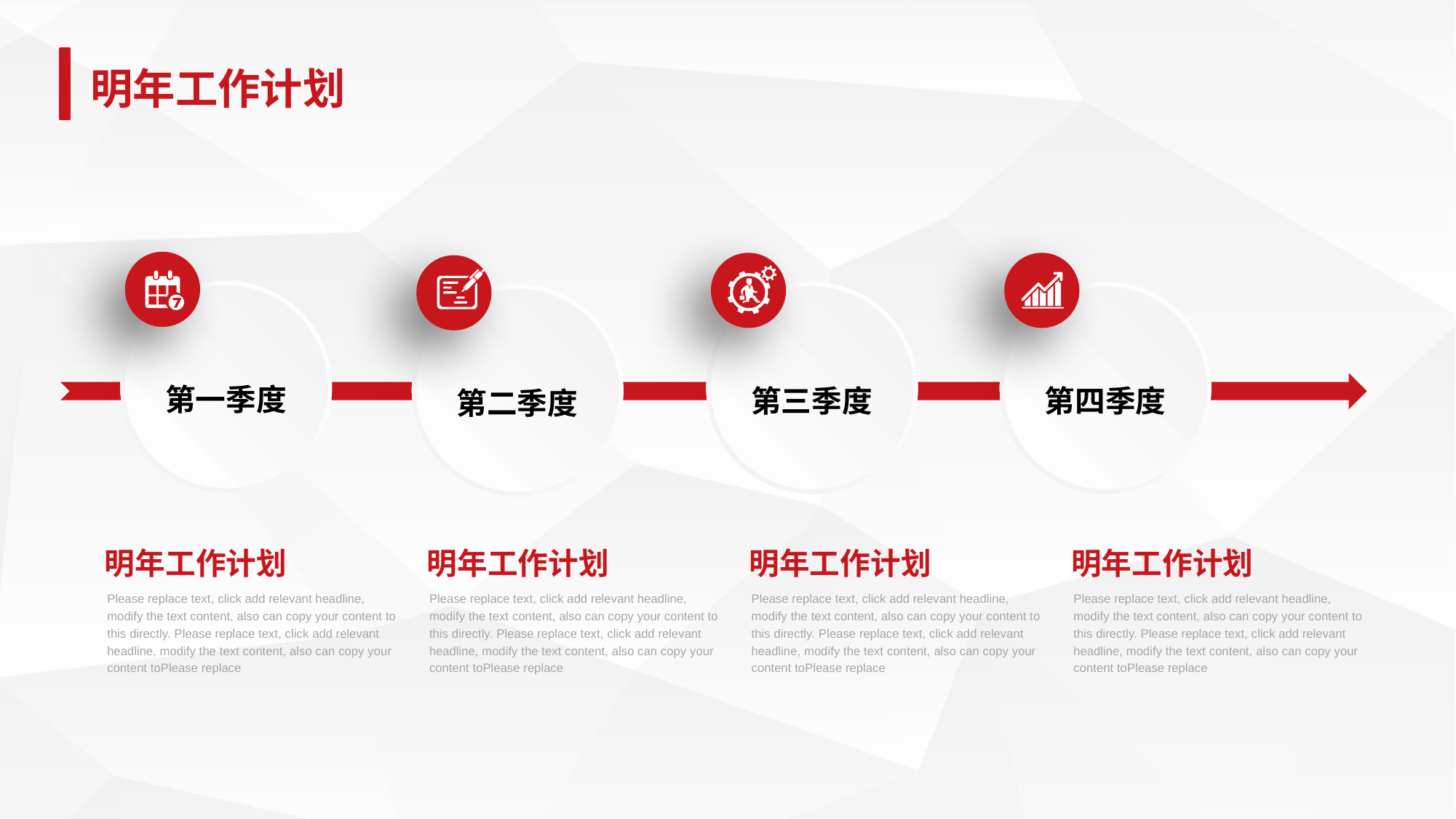

明年工作计划

第一季度

第三季度

第四季度

第二季度

明年工作计划
明年工作计划
明年工作计划
明年工作计划
Please replace text, click add relevant headline, modify the text content, also can copy your content to this directly. Please replace text, click add relevant headline, modify the text content, also can copy your content toPlease replace
Please replace text, click add relevant headline, modify the text content, also can copy your content to this directly. Please replace text, click add relevant headline, modify the text content, also can copy your content toPlease replace
Please replace text, click add relevant headline, modify the text content, also can copy your content to this directly. Please replace text, click add relevant headline, modify the text content, also can copy your content toPlease replace
Please replace text, click add relevant headline, modify the text content, also can copy your content to this directly. Please replace text, click add relevant headline, modify the text content, also can copy your content toPlease replace